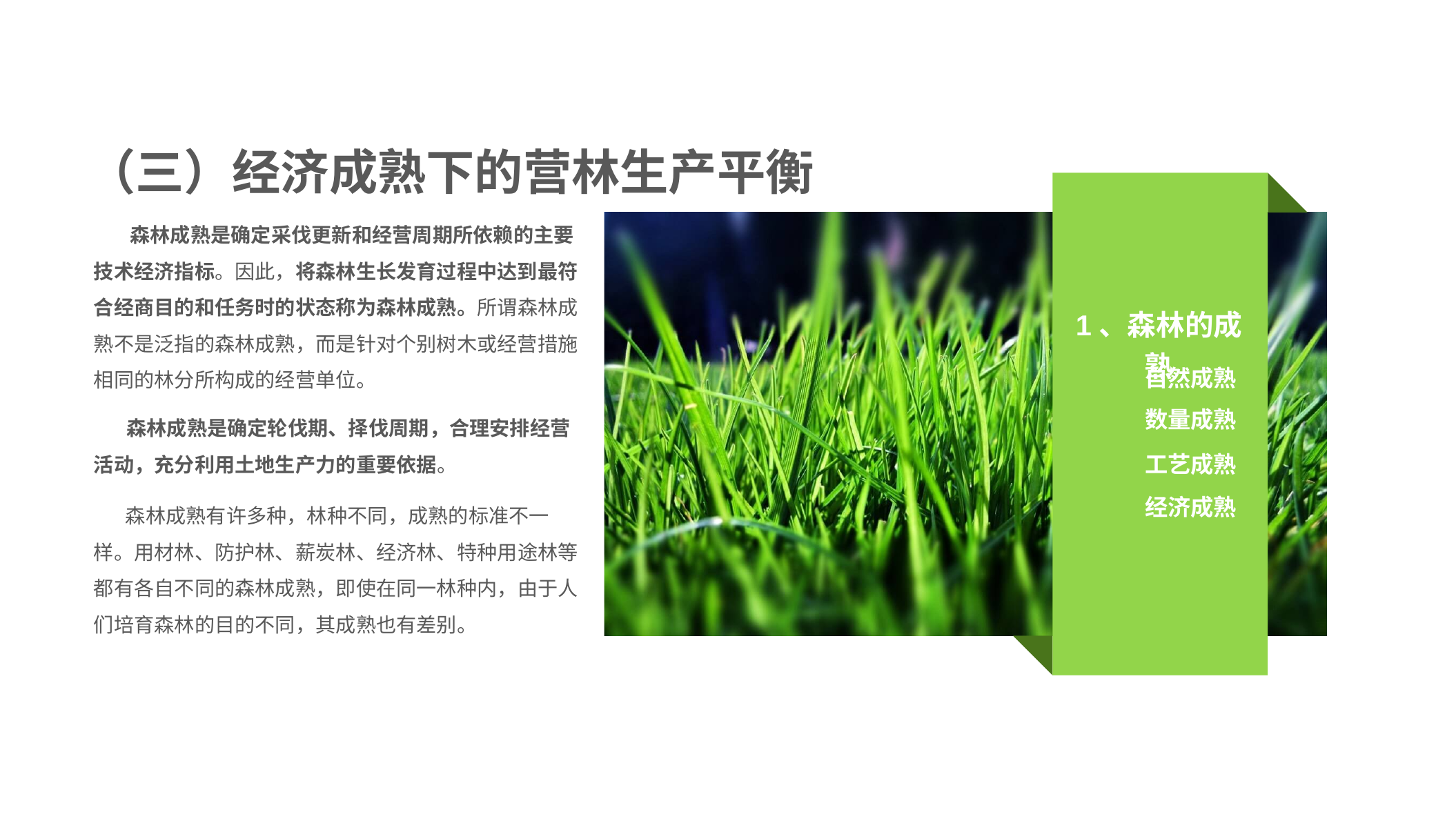

（三）经济成熟下的营林生产平衡

       森林成熟是确定采伐更新和经营周期所依赖的主要技术经济指标。因此，将森林生长发育过程中达到最符合经商目的和任务时的状态称为森林成熟。所谓森林成熟不是泛指的森林成熟，而是针对个别树木或经营措施相同的林分所构成的经营单位。

1、森林的成熟
自然成熟
数量成熟
      森林成熟是确定轮伐期、择伐周期，合理安排经营活动，充分利用土地生产力的重要依据。
工艺成熟
经济成熟
      森林成熟有许多种，林种不同，成熟的标准不一样。用材林、防护林、薪炭林、经济林、特种用途林等都有各自不同的森林成熟，即使在同一林种内，由于人们培育森林的目的不同，其成熟也有差别。